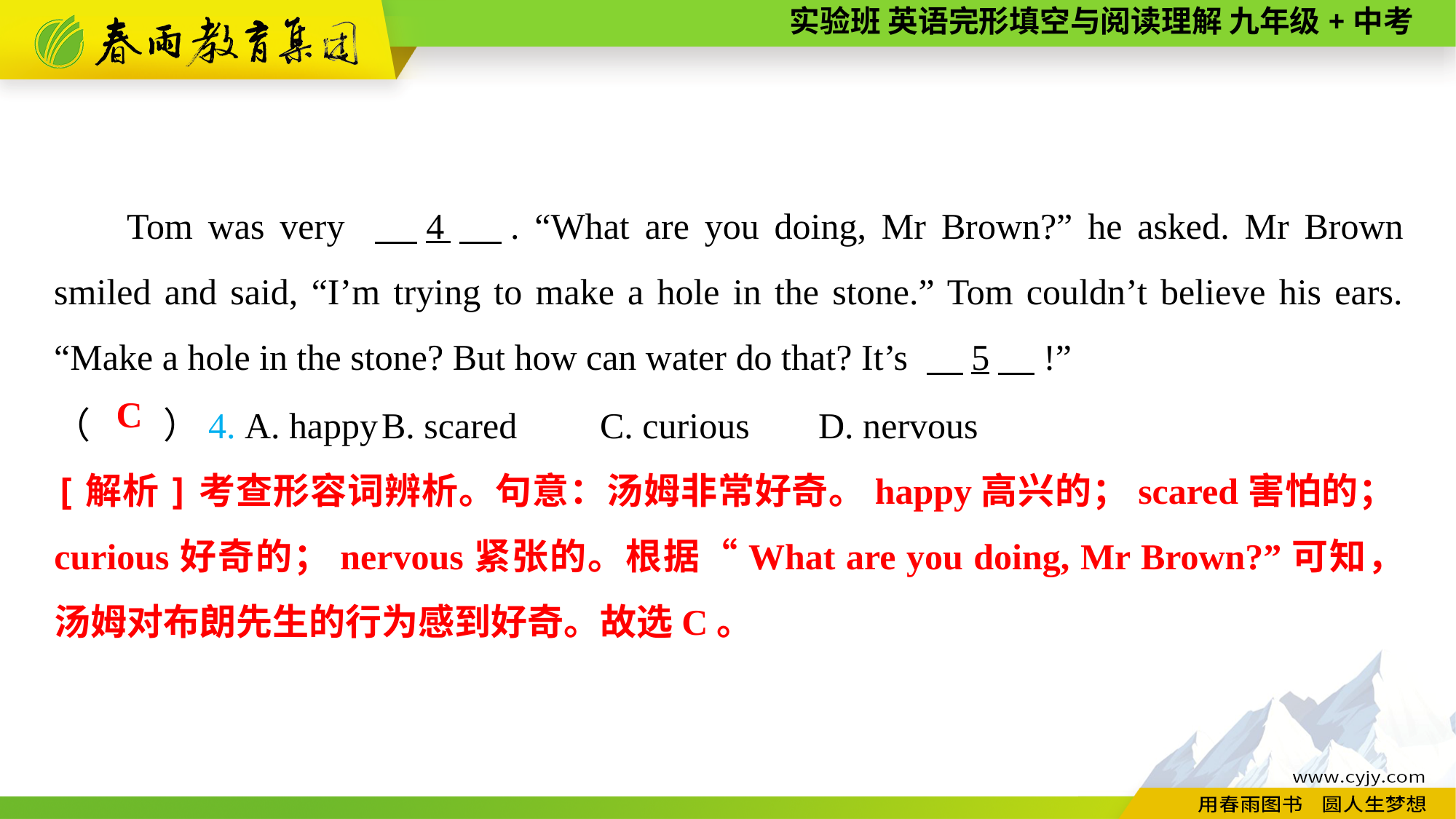

Tom was very 　4　. “What are you doing, Mr Brown?” he asked. Mr Brown smiled and said, “I’m trying to make a hole in the stone.” Tom couldn’t believe his ears. “Make a hole in the stone? But how can water do that? It’s 　5　!”
（　　）4. A. happy	B. scared	C. curious	D. nervous
C
[解析]考查形容词辨析。句意：汤姆非常好奇。happy高兴的；scared害怕的；curious好奇的；nervous紧张的。根据“What are you doing, Mr Brown?”可知，汤姆对布朗先生的行为感到好奇。故选C。